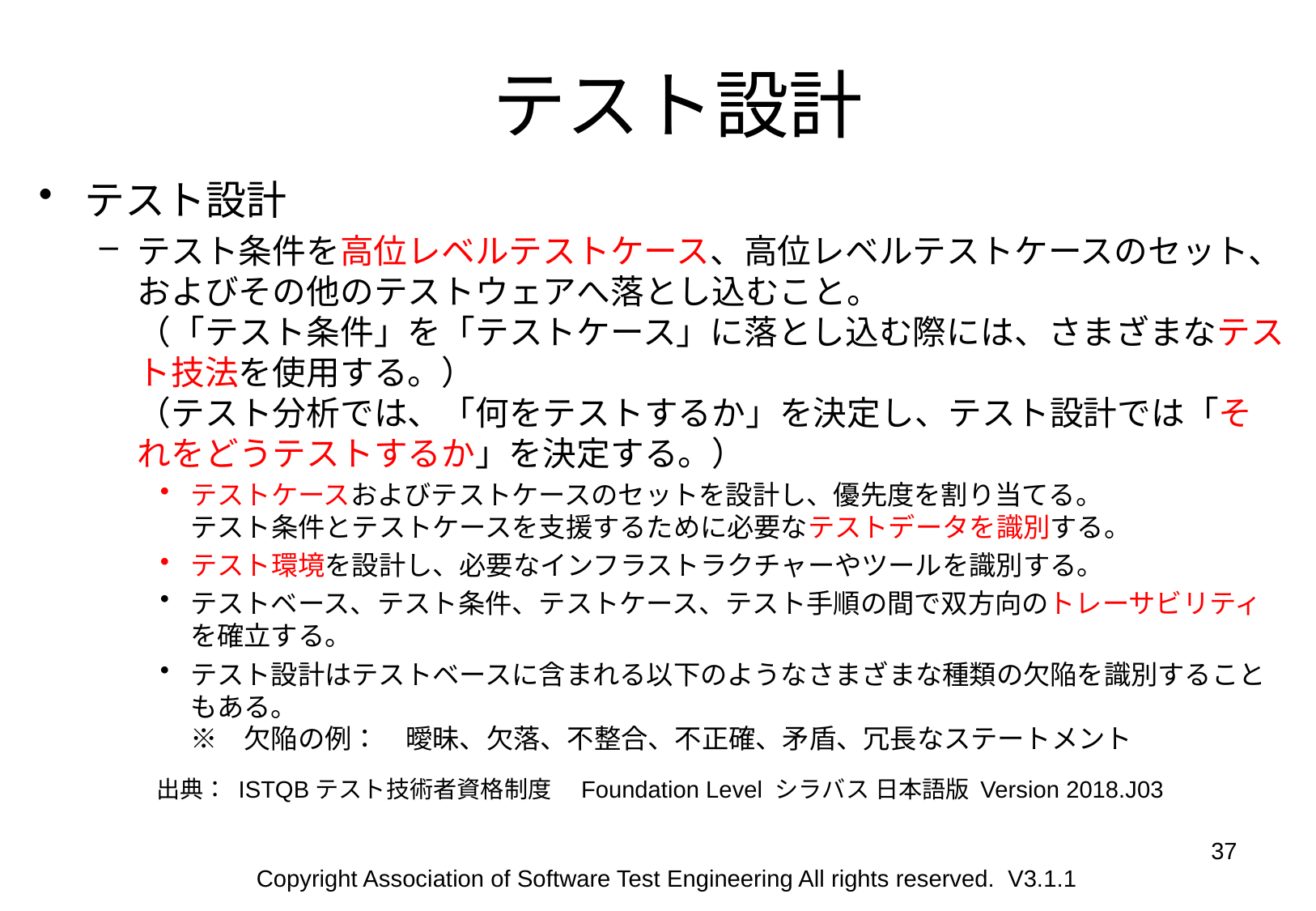

# テスト設計
テスト設計
テスト条件を高位レベルテストケース、高位レベルテストケースのセット、およびその他のテストウェアへ落とし込むこと。
（「テスト条件」を「テストケース」に落とし込む際には、さまざまなテスト技法を使用する。）
（テスト分析では、「何をテストするか」を決定し、テスト設計では「それをどうテストするか」を決定する。）
テストケースおよびテストケースのセットを設計し、優先度を割り当てる。
テスト条件とテストケースを支援するために必要なテストデータを識別する。
テスト環境を設計し、必要なインフラストラクチャーやツールを識別する。
テストベース、テスト条件、テストケース、テスト手順の間で双方向のトレーサビリティを確立する。
テスト設計はテストベースに含まれる以下のようなさまざまな種類の欠陥を識別することもある。
※　欠陥の例：　曖昧、欠落、不整合、不正確、矛盾、冗長なステートメント
出典： ISTQBテスト技術者資格制度　Foundation Level シラバス 日本語版 Version 2018.J03
37
Copyright Association of Software Test Engineering All rights reserved.  V3.1.1